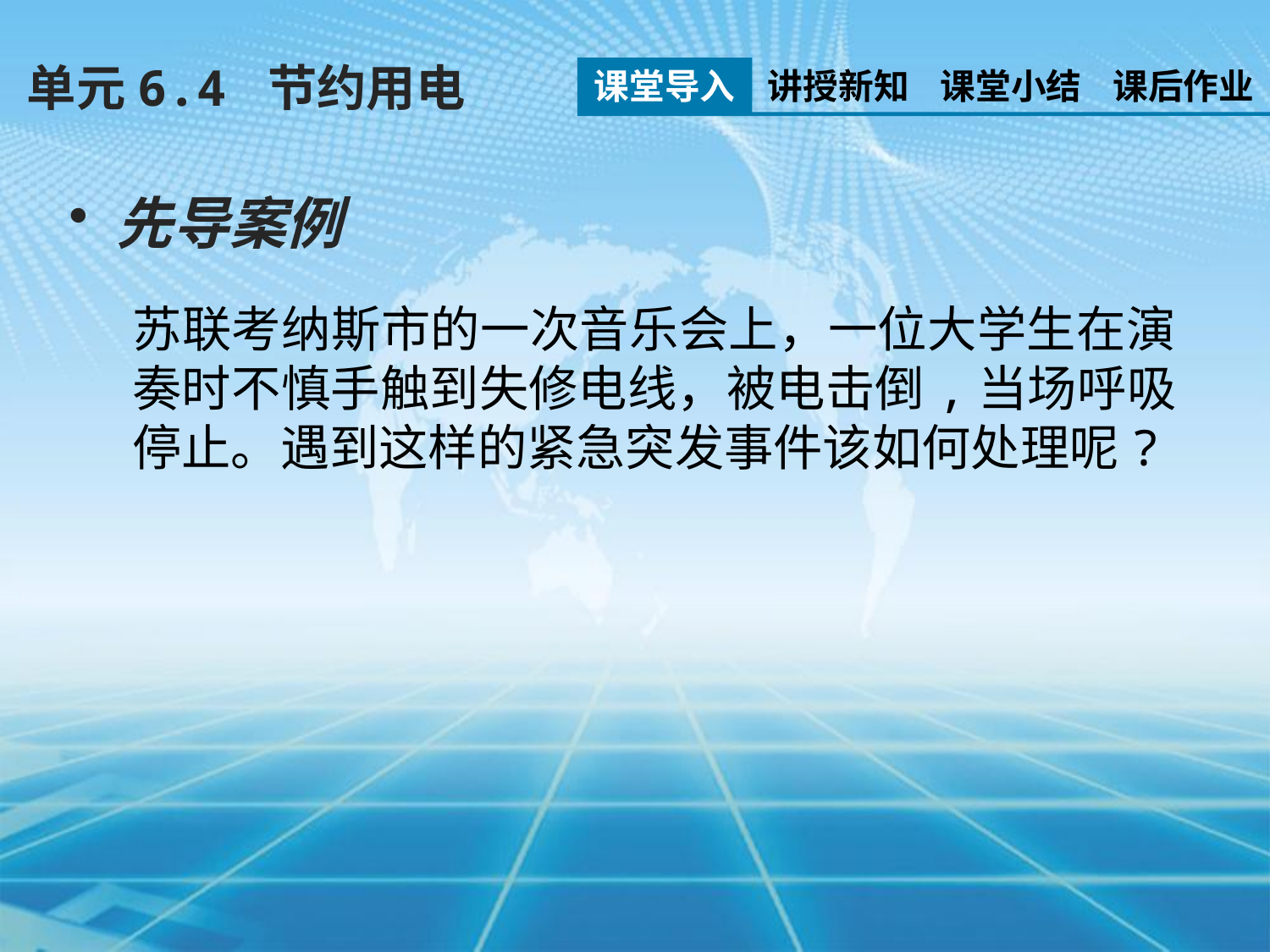

单元6.4 节约用电
课堂导入
讲授新知
课堂小结
课后作业
先导案例
苏联考纳斯市的一次音乐会上，一位大学生在演奏时不慎手触到失修电线，被电击倒,当场呼吸停止。遇到这样的紧急突发事件该如何处理呢?